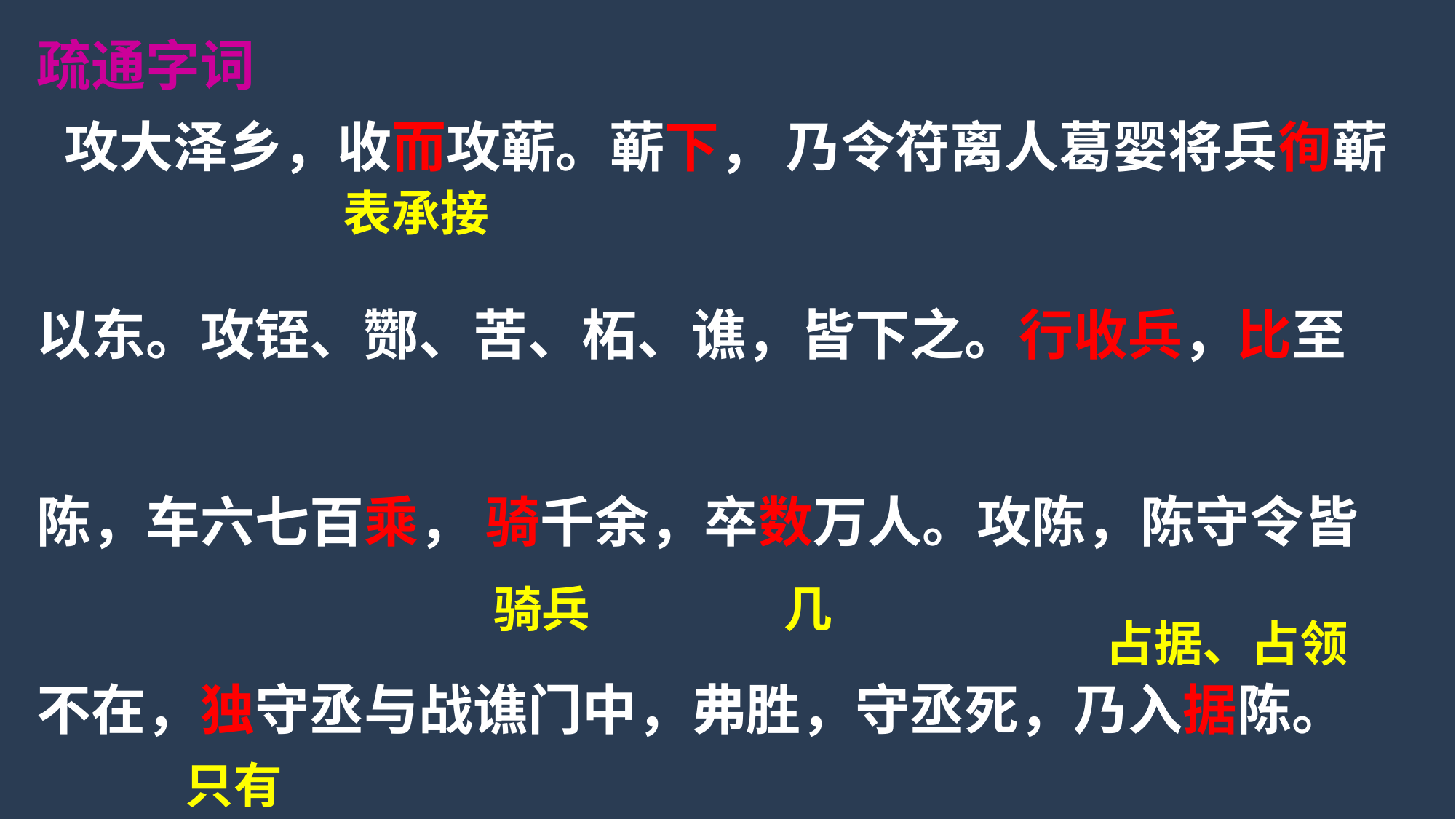

疏通字词
   攻大泽乡，收而攻蕲。蕲下， 乃令符离人葛婴将兵徇蕲

以东。攻铚、酂、苦、柘、谯，皆下之。行收兵，比至

陈，车六七百乘， 骑千余，卒数万人。攻陈，陈守令皆

不在，独守丞与战谯门中，弗胜，守丞死，乃入据陈。
表承接
骑兵
几
占据、占领
只有